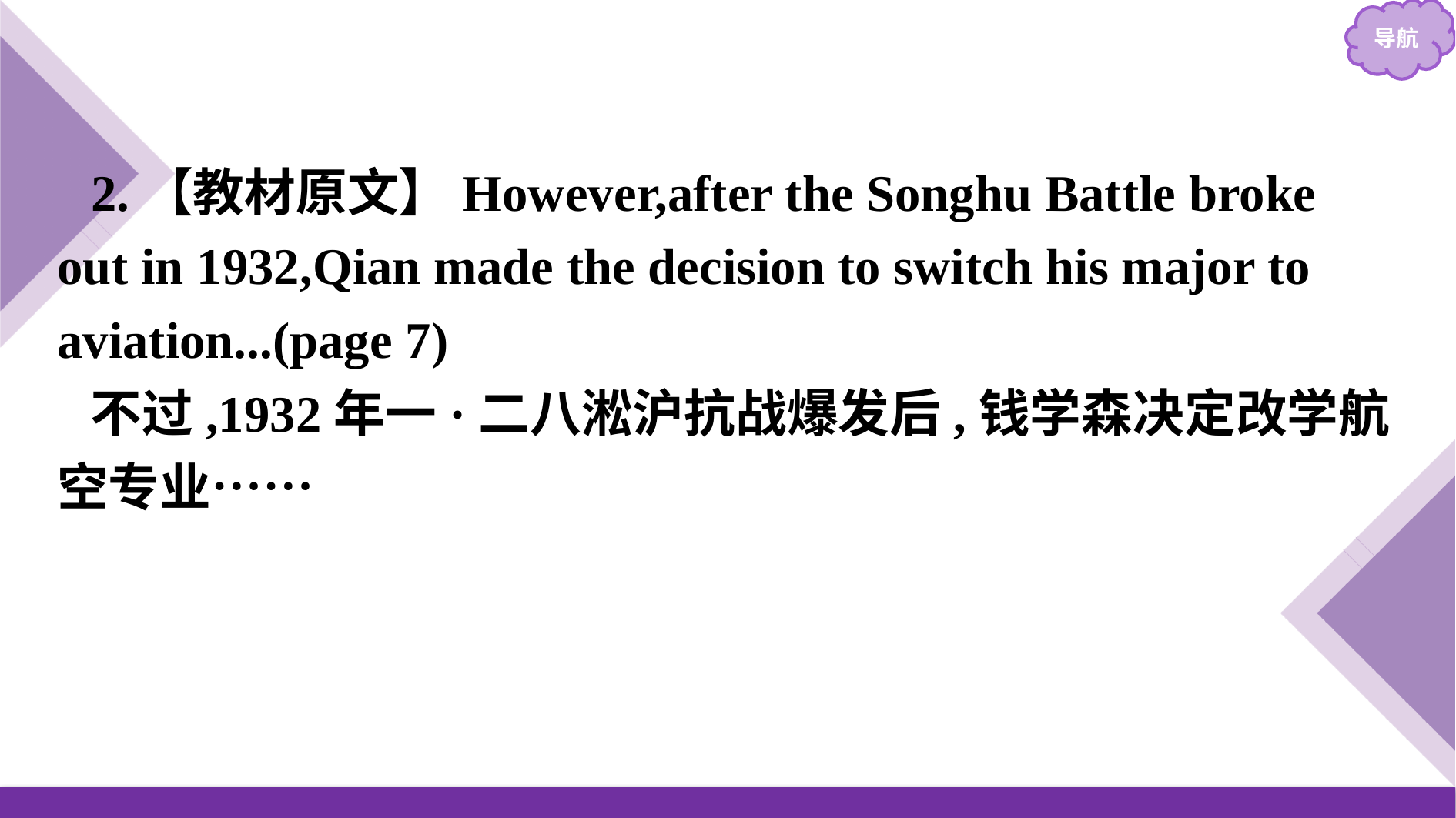

2.【教材原文】However,after the Songhu Battle broke out in 1932,Qian made the decision to switch his major to aviation...(page 7)
不过,1932年一·二八淞沪抗战爆发后,钱学森决定改学航空专业……